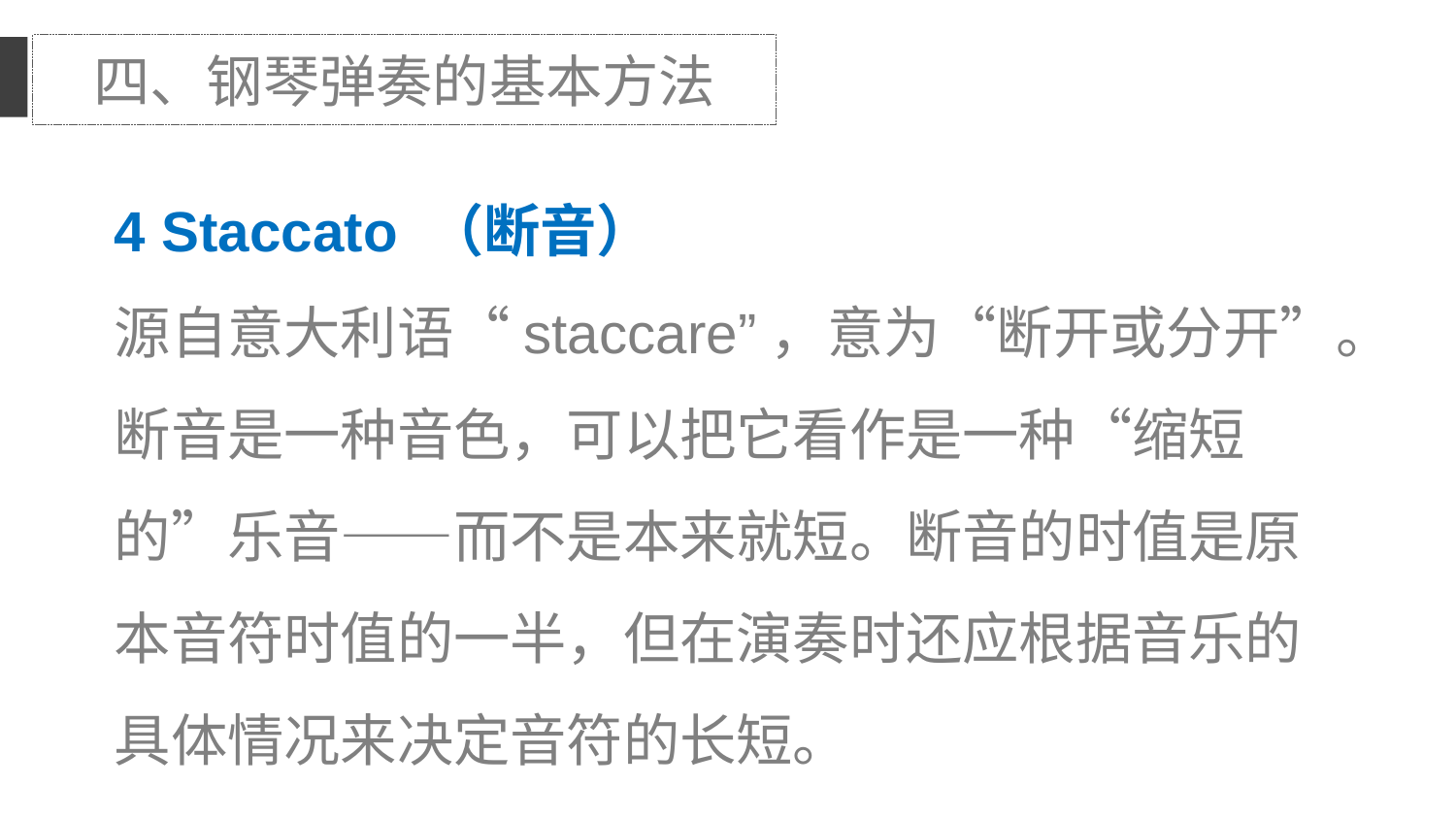

四、钢琴弹奏的基本方法
4 Staccato （断音）
源自意大利语“staccare”，意为“断开或分开”。断音是一种音色，可以把它看作是一种“缩短的”乐音——而不是本来就短。断音的时值是原本音符时值的一半，但在演奏时还应根据音乐的具体情况来决定音符的长短。